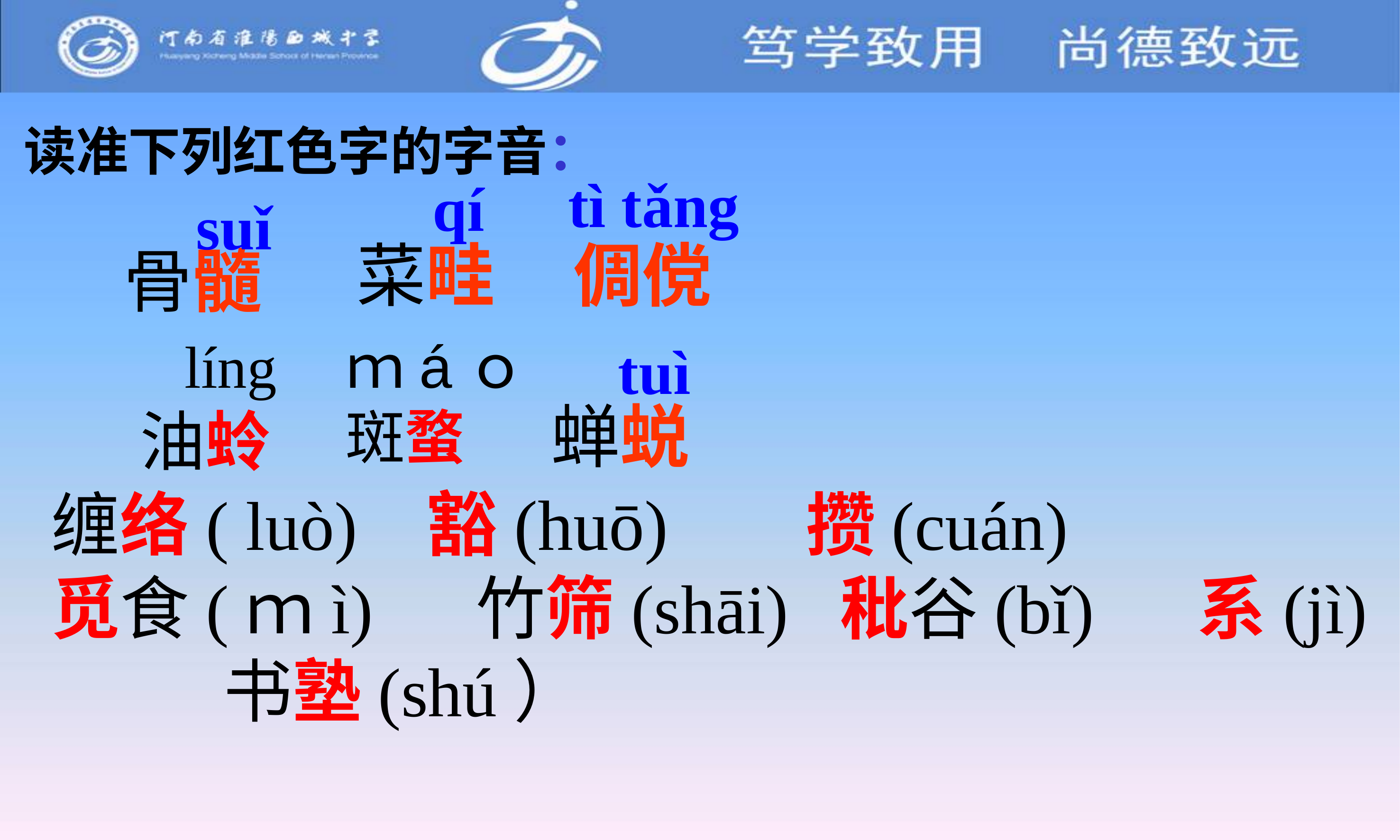

读准下列红色字的字音：
tì tǎng

qí
suǐ
菜畦
倜傥
骨髓
   líng
油蛉
ｍáｏ
斑蝥
tuì
蝉蜕
缠络( luò)   豁(huō)       攒(cuán)
觅食(ｍì)     竹筛(shāi)  秕谷(bǐ)     系(jì)          书塾(shú）